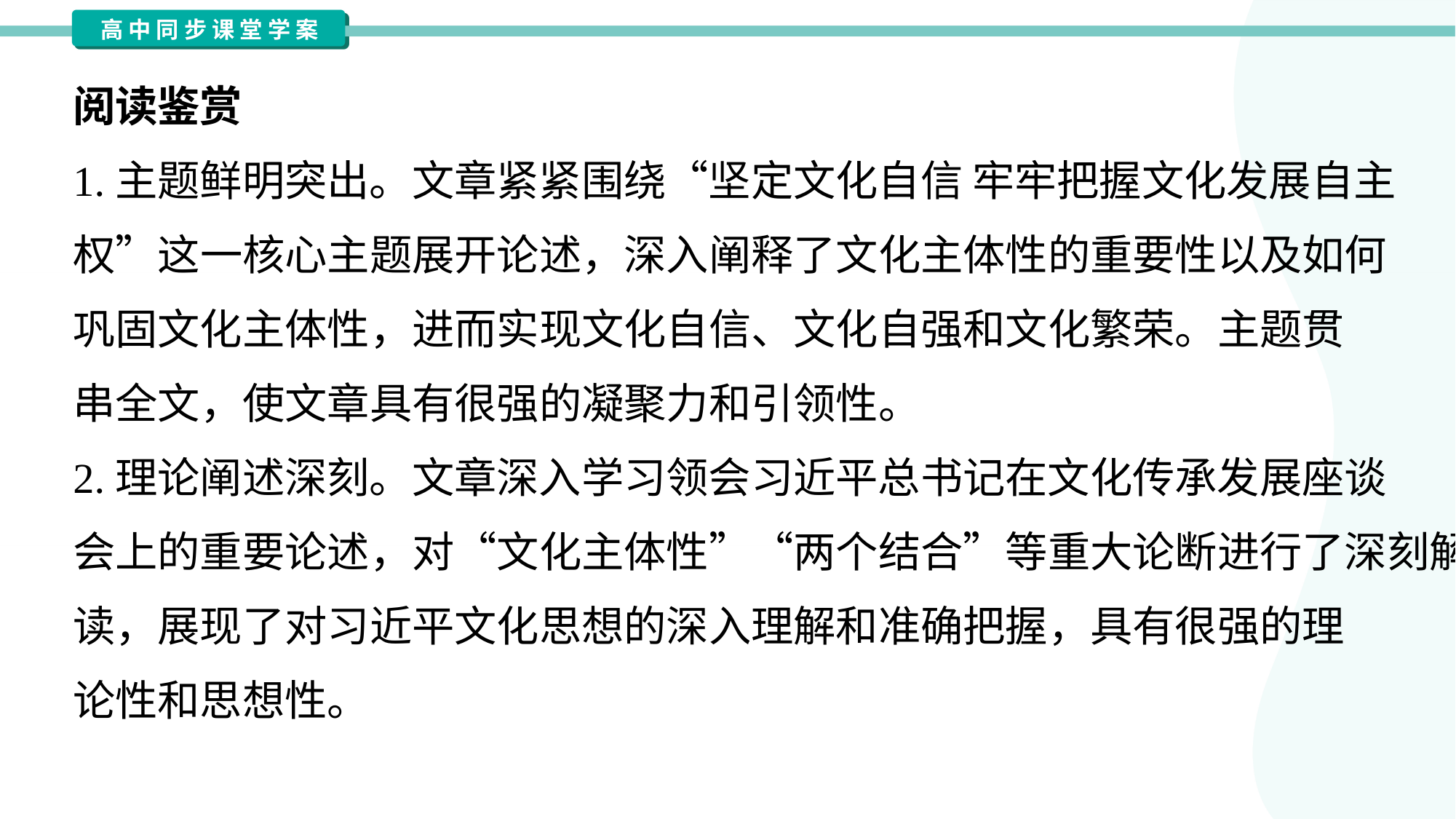

阅读鉴赏
1.主题鲜明突出。文章紧紧围绕“坚定文化自信 牢牢把握文化发展自主
权”这一核心主题展开论述，深入阐释了文化主体性的重要性以及如何
巩固文化主体性，进而实现文化自信、文化自强和文化繁荣。主题贯
串全文，使文章具有很强的凝聚力和引领性。
2.理论阐述深刻。文章深入学习领会习近平总书记在文化传承发展座谈
会上的重要论述，对“文化主体性”“两个结合”等重大论断进行了深刻解
读，展现了对习近平文化思想的深入理解和准确把握，具有很强的理
论性和思想性。